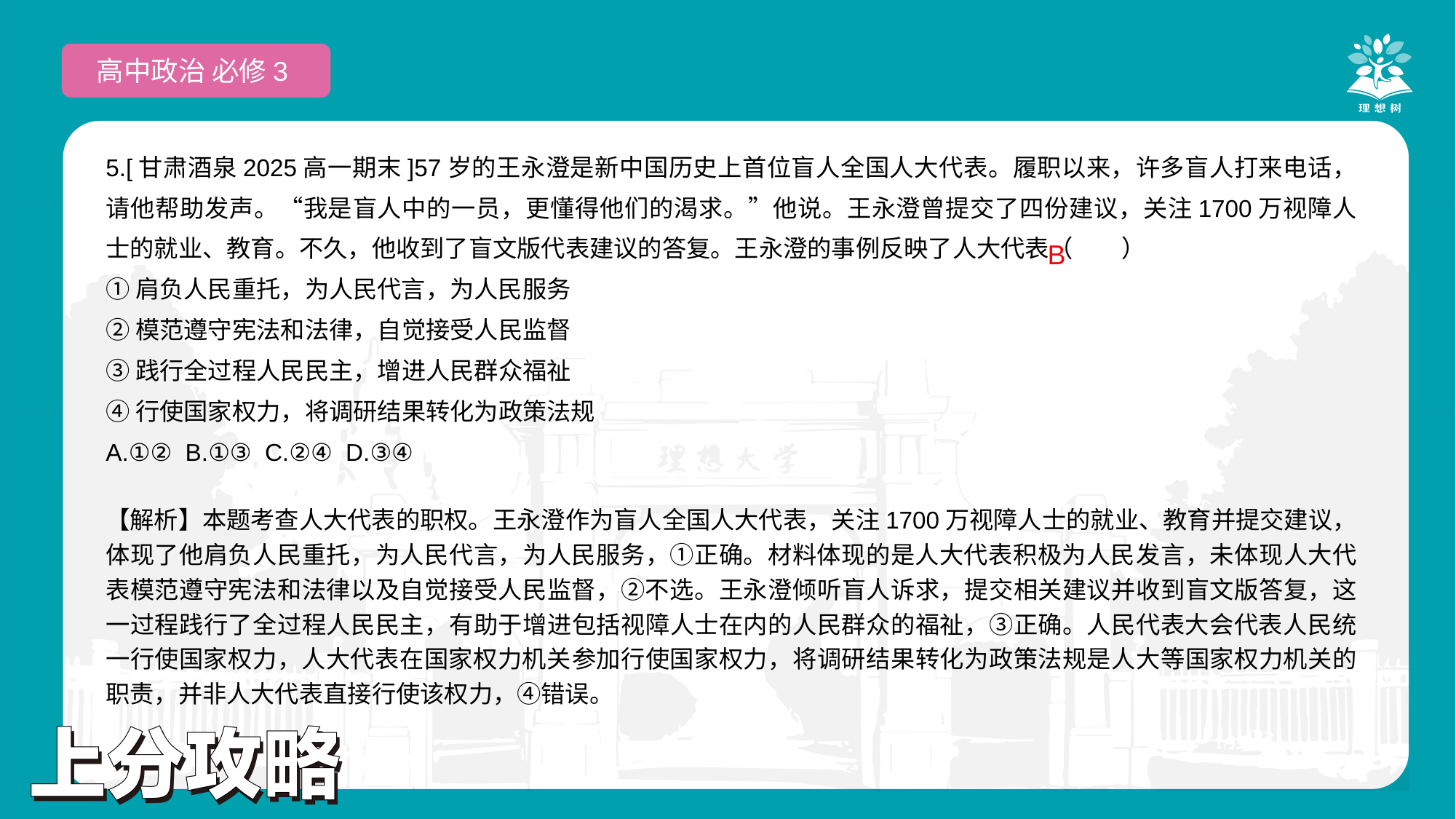

高中政治 必修3
5.[甘肃酒泉2025高一期末]57岁的王永澄是新中国历史上首位盲人全国人大代表。履职以来，许多盲人打来电话，请他帮助发声。“我是盲人中的一员，更懂得他们的渴求。”他说。王永澄曾提交了四份建议，关注1700万视障人士的就业、教育。不久，他收到了盲文版代表建议的答复。王永澄的事例反映了人大代表（　　）
①肩负人民重托，为人民代言，为人民服务
②模范遵守宪法和法律，自觉接受人民监督
③践行全过程人民民主，增进人民群众福祉
④行使国家权力，将调研结果转化为政策法规
A.①②  B.①③  C.②④  D.③④
 B
【解析】本题考查人大代表的职权。王永澄作为盲人全国人大代表，关注1700万视障人士的就业、教育并提交建议，体现了他肩负人民重托，为人民代言，为人民服务，①正确。材料体现的是人大代表积极为人民发言，未体现人大代表模范遵守宪法和法律以及自觉接受人民监督，②不选。王永澄倾听盲人诉求，提交相关建议并收到盲文版答复，这一过程践行了全过程人民民主，有助于增进包括视障人士在内的人民群众的福祉，③正确。人民代表大会代表人民统一行使国家权力，人大代表在国家权力机关参加行使国家权力，将调研结果转化为政策法规是人大等国家权力机关的职责，并非人大代表直接行使该权力，④错误。